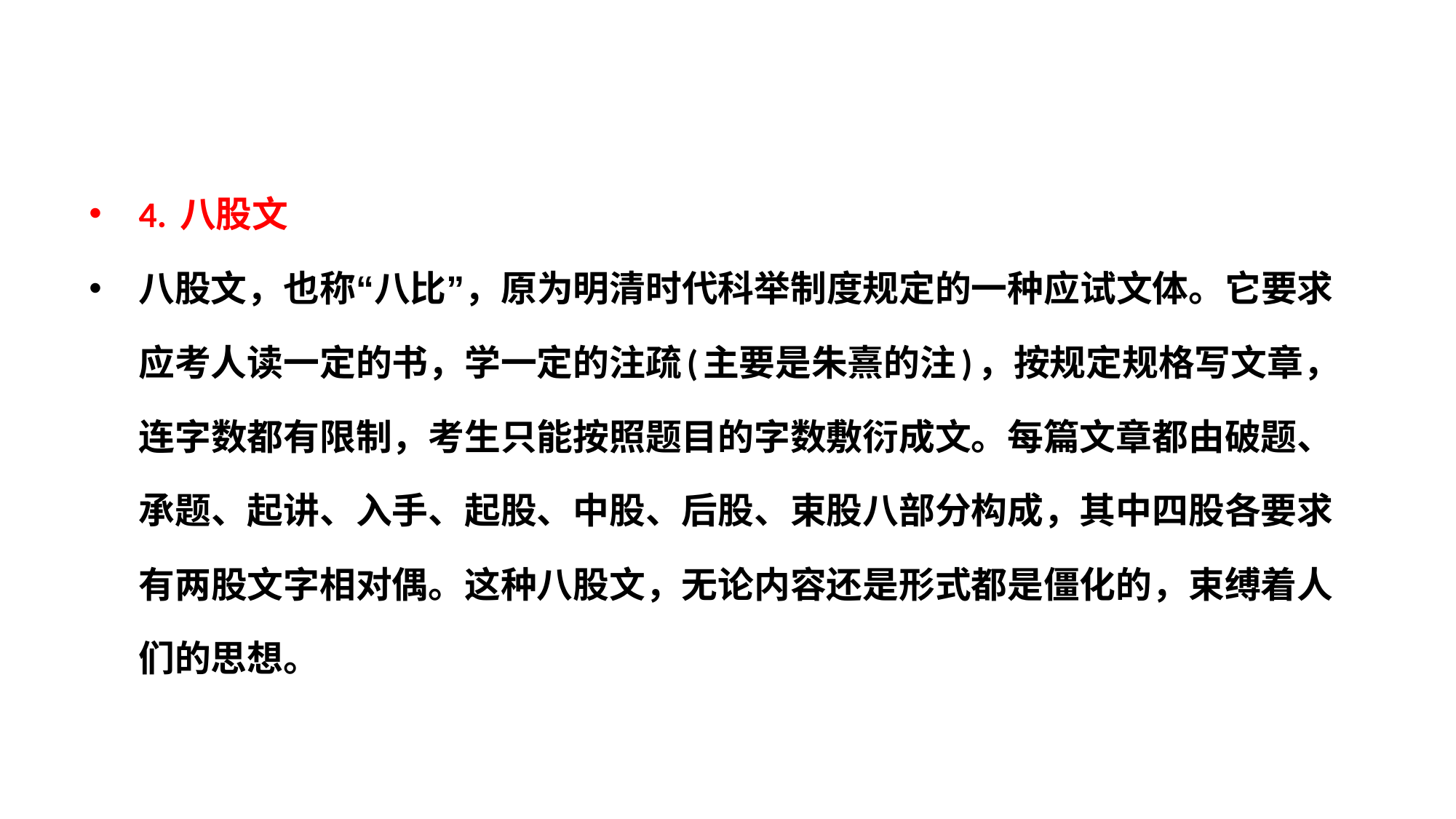

4. 八股文
八股文，也称“八比”，原为明清时代科举制度规定的一种应试文体。它要求应考人读一定的书，学一定的注疏(主要是朱熹的注)，按规定规格写文章，连字数都有限制，考生只能按照题目的字数敷衍成文。每篇文章都由破题、承题、起讲、入手、起股、中股、后股、束股八部分构成，其中四股各要求有两股文字相对偶。这种八股文，无论内容还是形式都是僵化的，束缚着人们的思想。